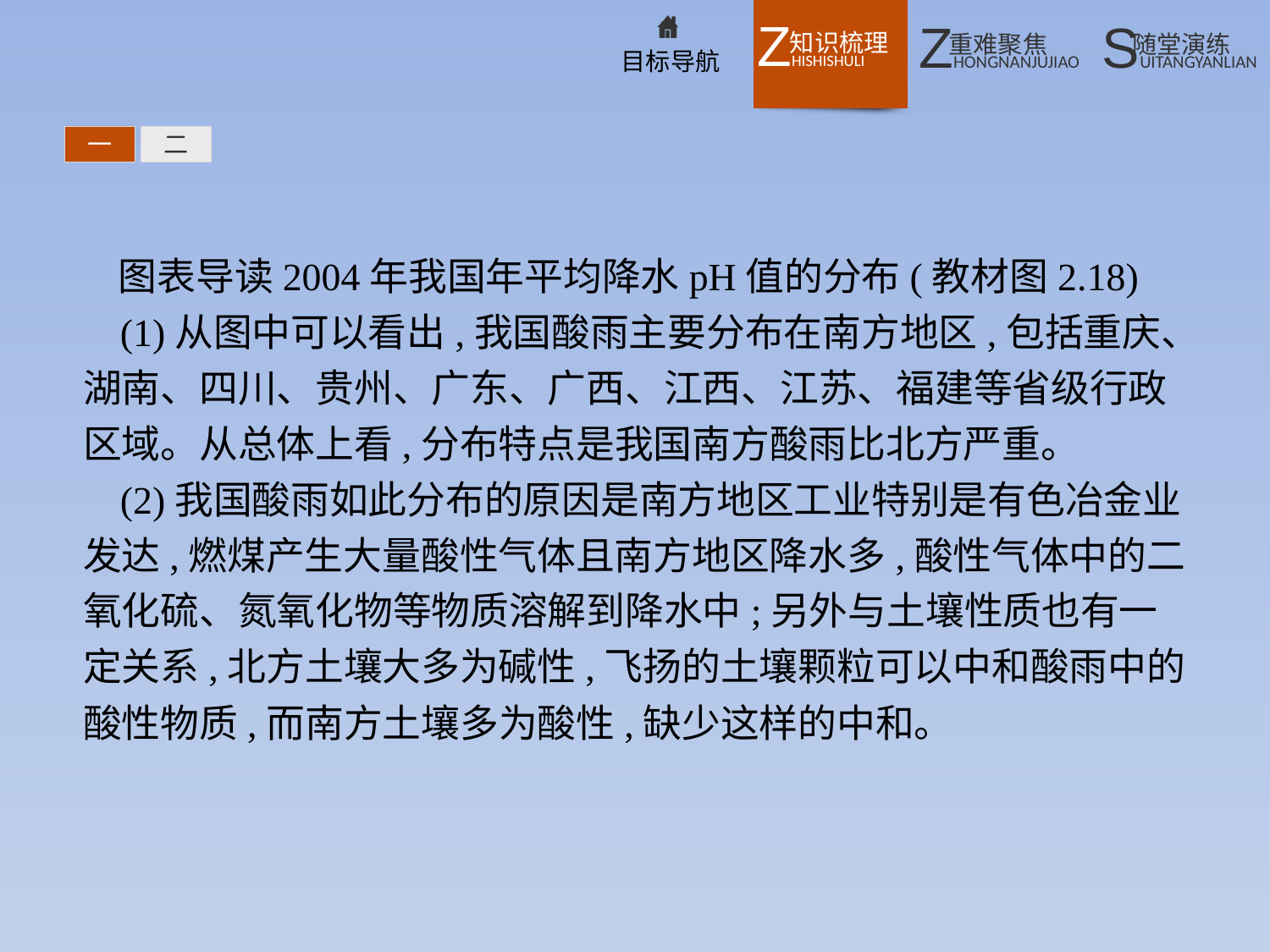

一
二
图表导读2004年我国年平均降水pH值的分布(教材图2.18)
(1)从图中可以看出,我国酸雨主要分布在南方地区,包括重庆、湖南、四川、贵州、广东、广西、江西、江苏、福建等省级行政区域。从总体上看,分布特点是我国南方酸雨比北方严重。
(2)我国酸雨如此分布的原因是南方地区工业特别是有色冶金业发达,燃煤产生大量酸性气体且南方地区降水多,酸性气体中的二氧化硫、氮氧化物等物质溶解到降水中;另外与土壤性质也有一定关系,北方土壤大多为碱性,飞扬的土壤颗粒可以中和酸雨中的酸性物质,而南方土壤多为酸性,缺少这样的中和。